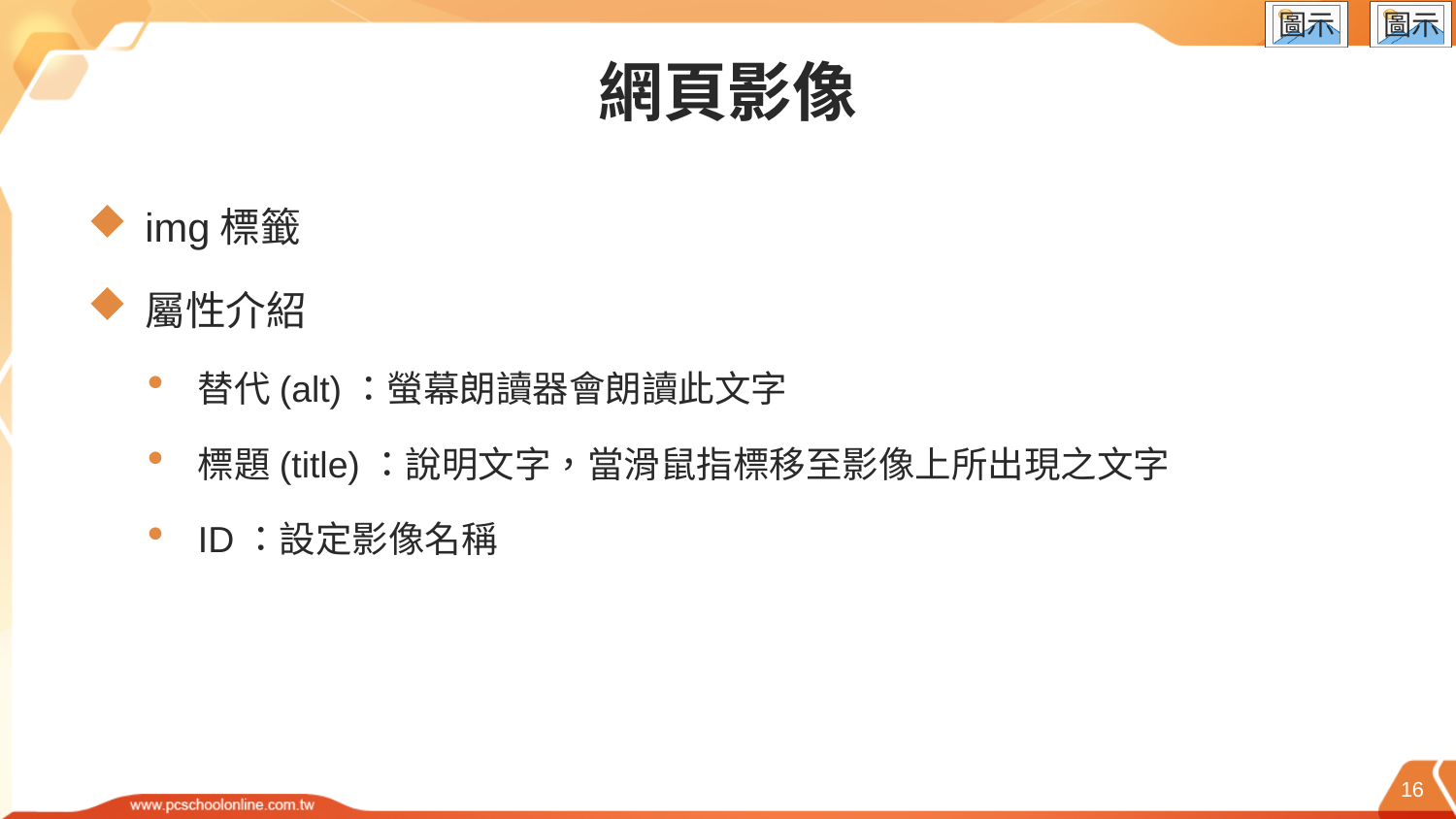

# 網頁影像
img標籤
屬性介紹
替代(alt)：螢幕朗讀器會朗讀此文字
標題(title)：說明文字，當滑鼠指標移至影像上所出現之文字
ID：設定影像名稱
16